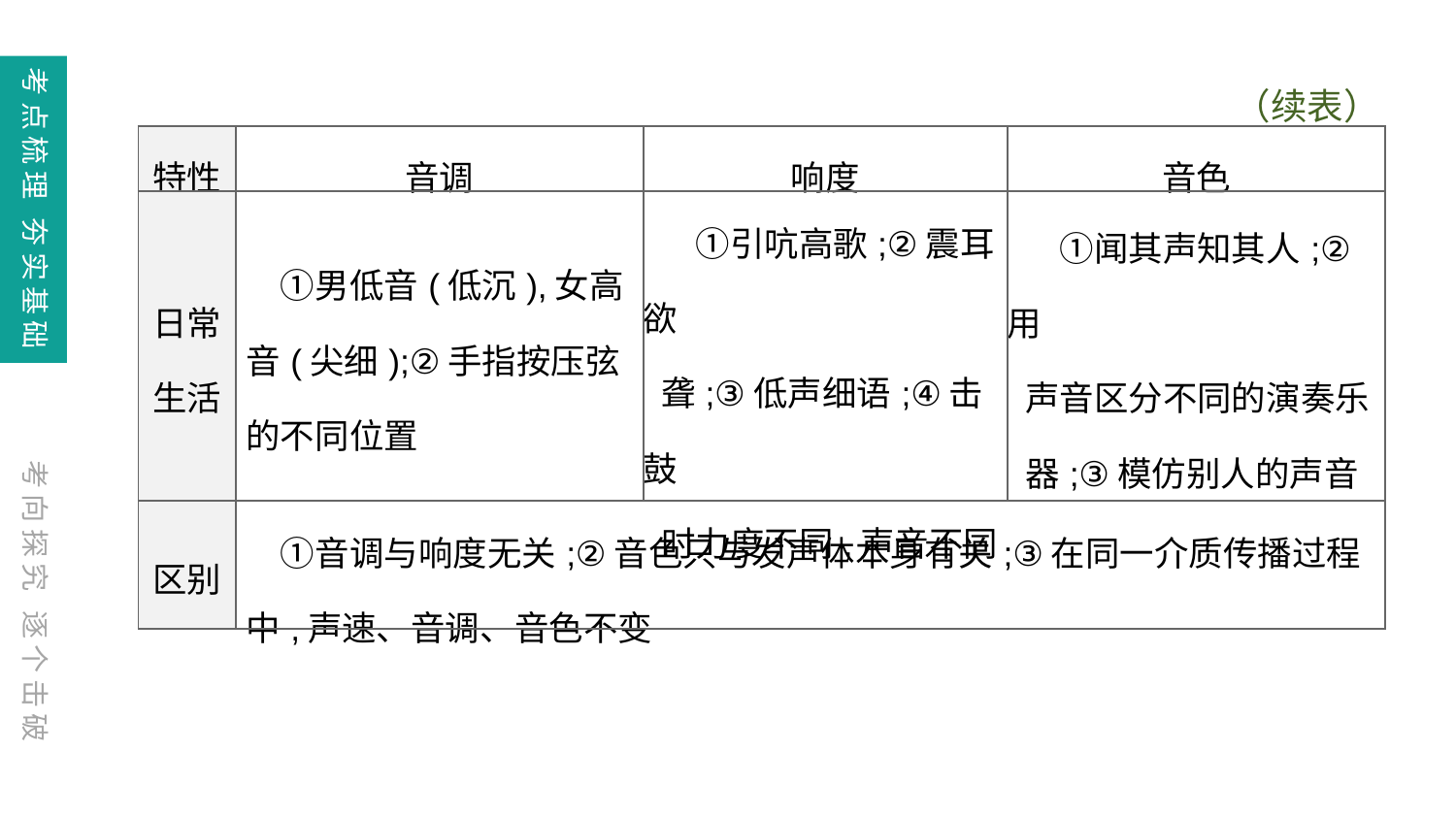

考点梳理 夯实基础
（续表）
| 特性 | 音调 | 响度 | 音色 |
| --- | --- | --- | --- |
| 日常 生活 | ①男低音(低沉),女高音(尖细);②手指按压弦的不同位置 | ①引吭高歌;②震耳欲 聋;③低声细语;④击鼓 时力度不同,声音不同 | ①闻其声知其人;②用 声音区分不同的演奏乐 器;③模仿别人的声音 |
| 区别 | ①音调与响度无关;②音色只与发声体本身有关;③在同一介质传播过程中,声速、音调、音色不变 |  |  |
考向探究 逐个击破